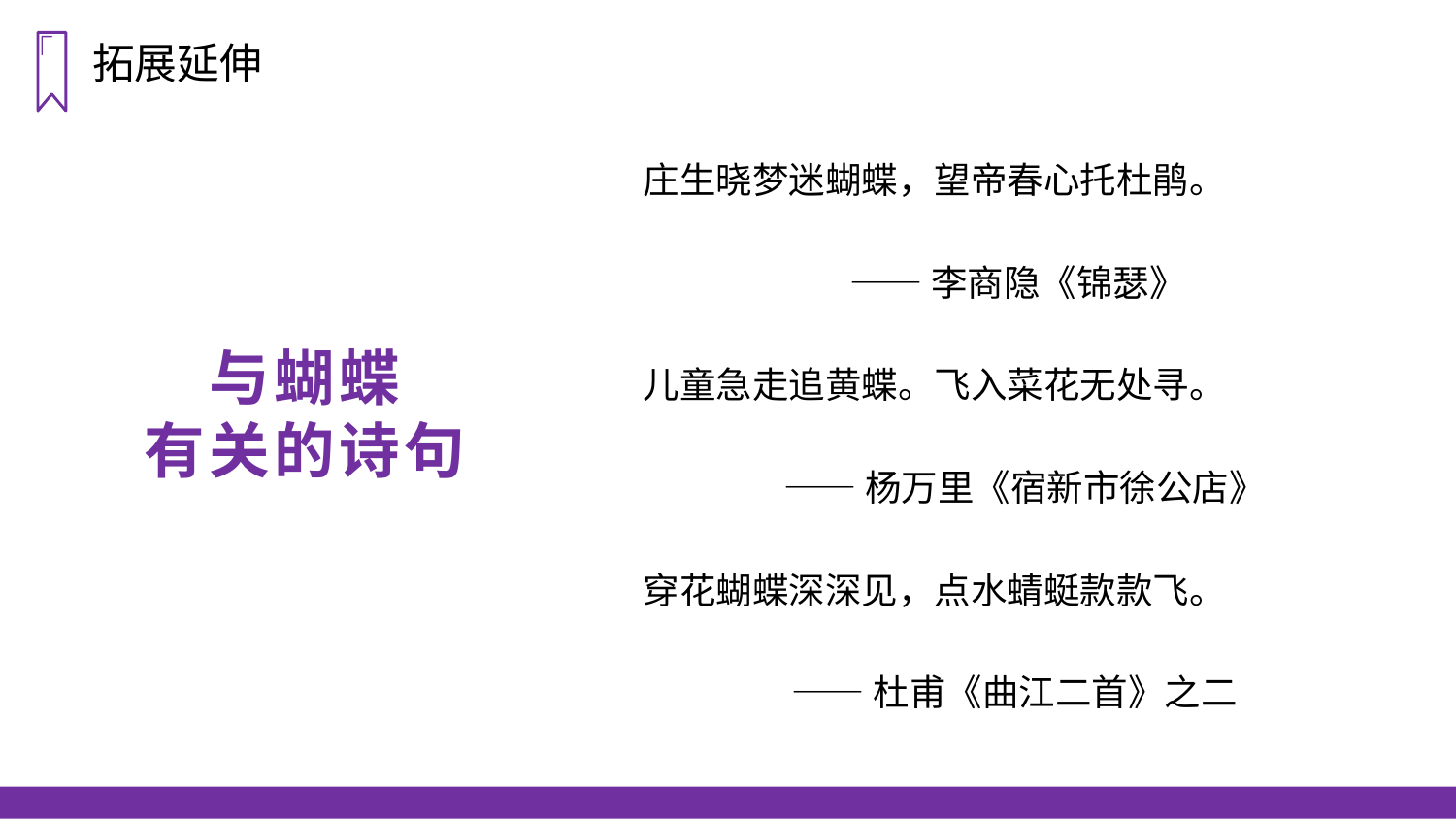

拓展延伸
庄生晓梦迷蝴蝶，望帝春心托杜鹃。
                         ——李商隐《锦瑟》
儿童急走追黄蝶。飞入菜花无处寻。
                 ——杨万里《宿新市徐公店》
穿花蝴蝶深深见，点水蜻蜓款款飞。
                  ——杜甫《曲江二首》之二
与蝴蝶
有关的诗句